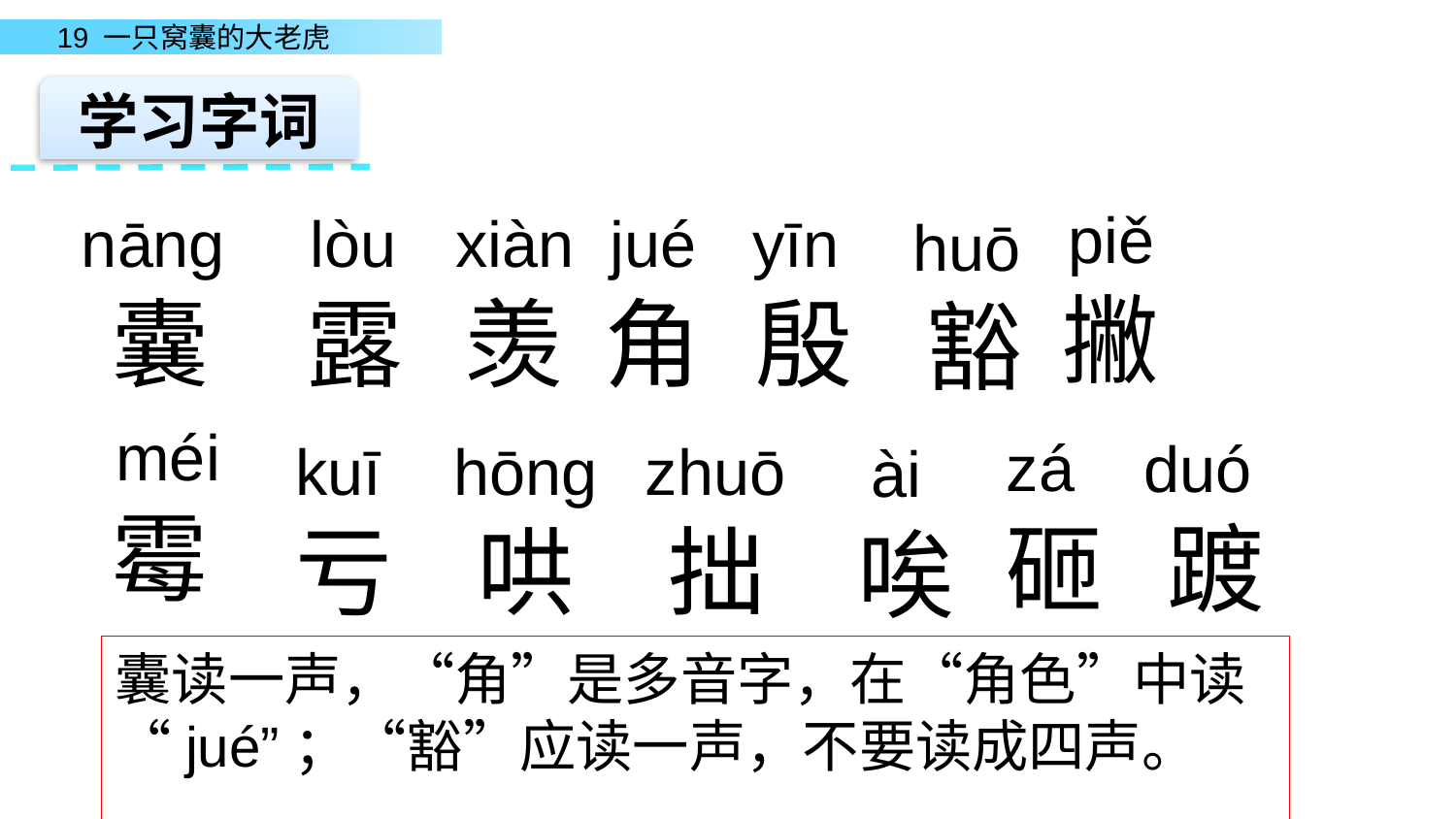

学习字词
piě
lòu
xiàn
jué
yīn
nāng
huō
撇
囊
露
羡
角
殷
豁
méi
zá
duó
kuī
hōng
zhuō
  ài
霉
砸
踱
亏
哄
拙
唉
囊读一声，“角”是多音字，在“角色”中读“jué”；“豁”应读一声，不要读成四声。